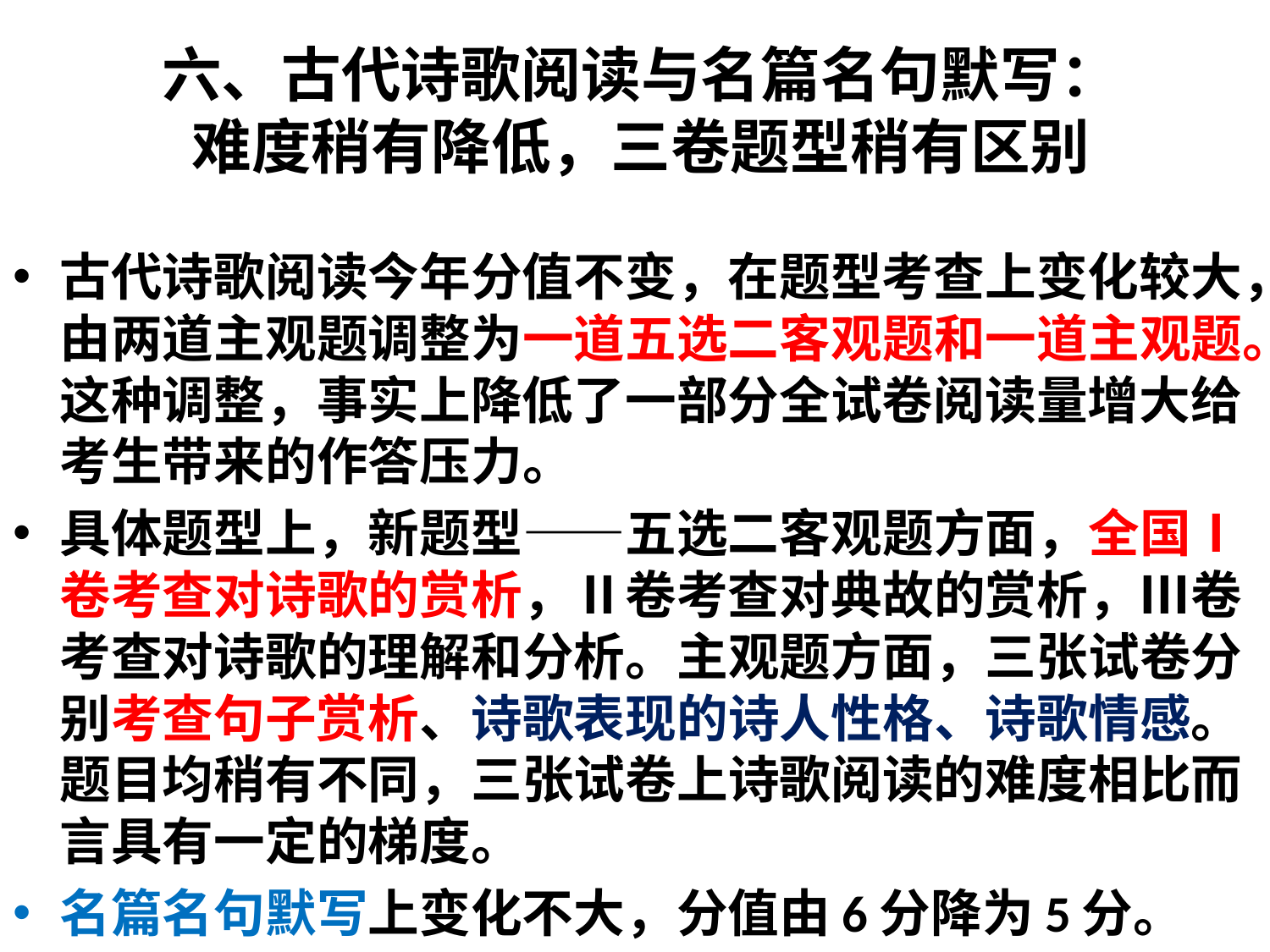

# 六、古代诗歌阅读与名篇名句默写： 难度稍有降低，三卷题型稍有区别
古代诗歌阅读今年分值不变，在题型考查上变化较大，由两道主观题调整为一道五选二客观题和一道主观题。这种调整，事实上降低了一部分全试卷阅读量增大给考生带来的作答压力。
具体题型上，新题型——五选二客观题方面，全国Ⅰ卷考查对诗歌的赏析，Ⅱ卷考查对典故的赏析，Ⅲ卷考查对诗歌的理解和分析。主观题方面，三张试卷分别考查句子赏析、诗歌表现的诗人性格、诗歌情感。题目均稍有不同，三张试卷上诗歌阅读的难度相比而言具有一定的梯度。
名篇名句默写上变化不大，分值由6分降为5分。